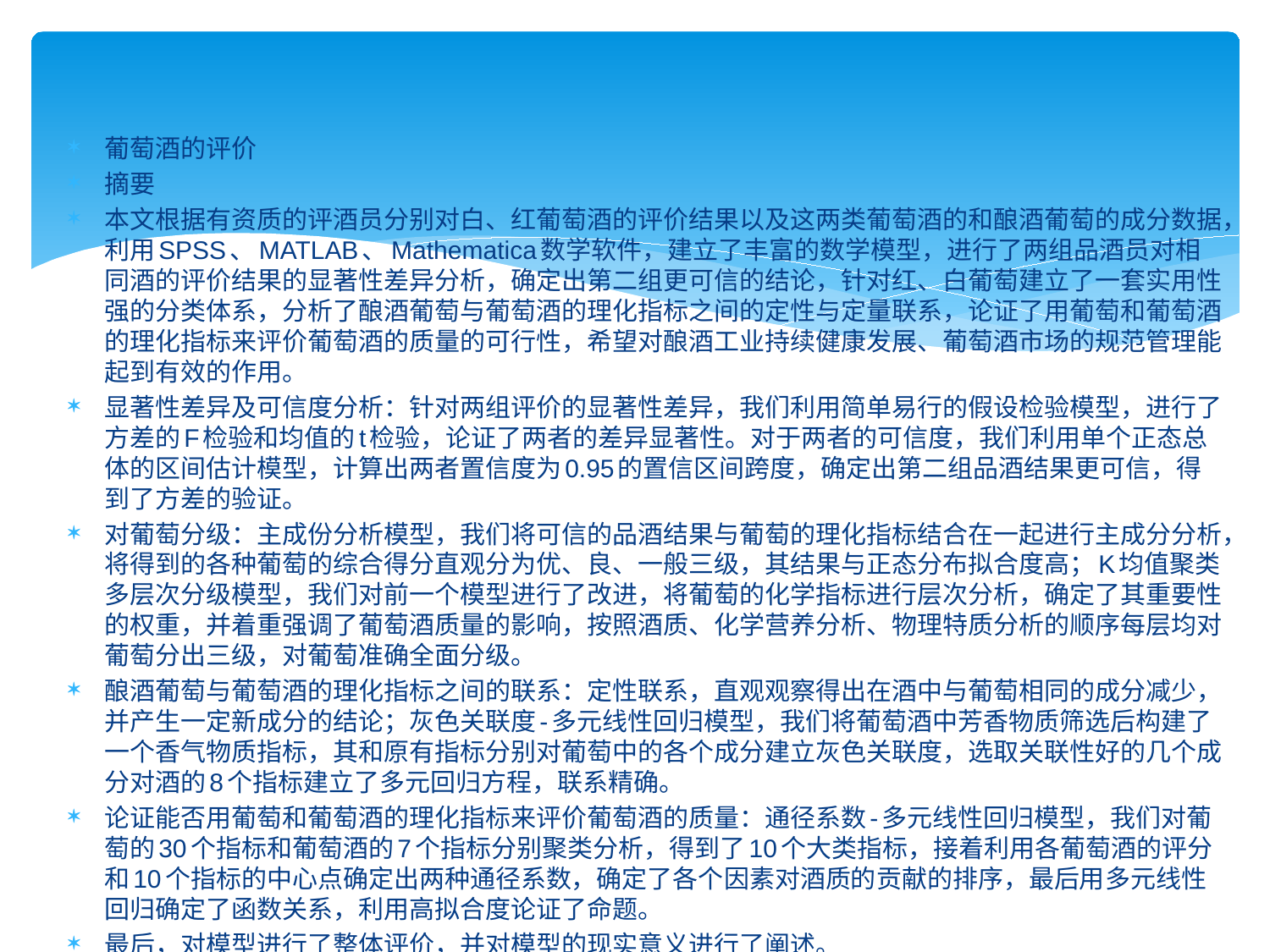

#
葡萄酒的评价
摘要
本文根据有资质的评酒员分别对白、红葡萄酒的评价结果以及这两类葡萄酒的和酿酒葡萄的成分数据，利用SPSS、MATLAB、Mathematica数学软件，建立了丰富的数学模型，进行了两组品酒员对相同酒的评价结果的显著性差异分析，确定出第二组更可信的结论，针对红、白葡萄建立了一套实用性强的分类体系，分析了酿酒葡萄与葡萄酒的理化指标之间的定性与定量联系，论证了用葡萄和葡萄酒的理化指标来评价葡萄酒的质量的可行性，希望对酿酒工业持续健康发展、葡萄酒市场的规范管理能起到有效的作用。
显著性差异及可信度分析：针对两组评价的显著性差异，我们利用简单易行的假设检验模型，进行了方差的F检验和均值的t检验，论证了两者的差异显著性。对于两者的可信度，我们利用单个正态总体的区间估计模型，计算出两者置信度为0.95的置信区间跨度，确定出第二组品酒结果更可信，得到了方差的验证。
对葡萄分级：主成份分析模型，我们将可信的品酒结果与葡萄的理化指标结合在一起进行主成分分析，将得到的各种葡萄的综合得分直观分为优、良、一般三级，其结果与正态分布拟合度高；K均值聚类多层次分级模型，我们对前一个模型进行了改进，将葡萄的化学指标进行层次分析，确定了其重要性的权重，并着重强调了葡萄酒质量的影响，按照酒质、化学营养分析、物理特质分析的顺序每层均对葡萄分出三级，对葡萄准确全面分级。
酿酒葡萄与葡萄酒的理化指标之间的联系：定性联系，直观观察得出在酒中与葡萄相同的成分减少，并产生一定新成分的结论；灰色关联度-多元线性回归模型，我们将葡萄酒中芳香物质筛选后构建了一个香气物质指标，其和原有指标分别对葡萄中的各个成分建立灰色关联度，选取关联性好的几个成分对酒的8个指标建立了多元回归方程，联系精确。
论证能否用葡萄和葡萄酒的理化指标来评价葡萄酒的质量：通径系数-多元线性回归模型，我们对葡萄的30个指标和葡萄酒的7个指标分别聚类分析，得到了10个大类指标，接着利用各葡萄酒的评分和10个指标的中心点确定出两种通径系数，确定了各个因素对酒质的贡献的排序，最后用多元线性回归确定了函数关系，利用高拟合度论证了命题。
最后，对模型进行了整体评价，并对模型的现实意义进行了阐述。
 关键词：葡萄分级  葡萄酒质量评价  主成分分析  K均值聚类  多元线性回归  灰色关联度  通径系数